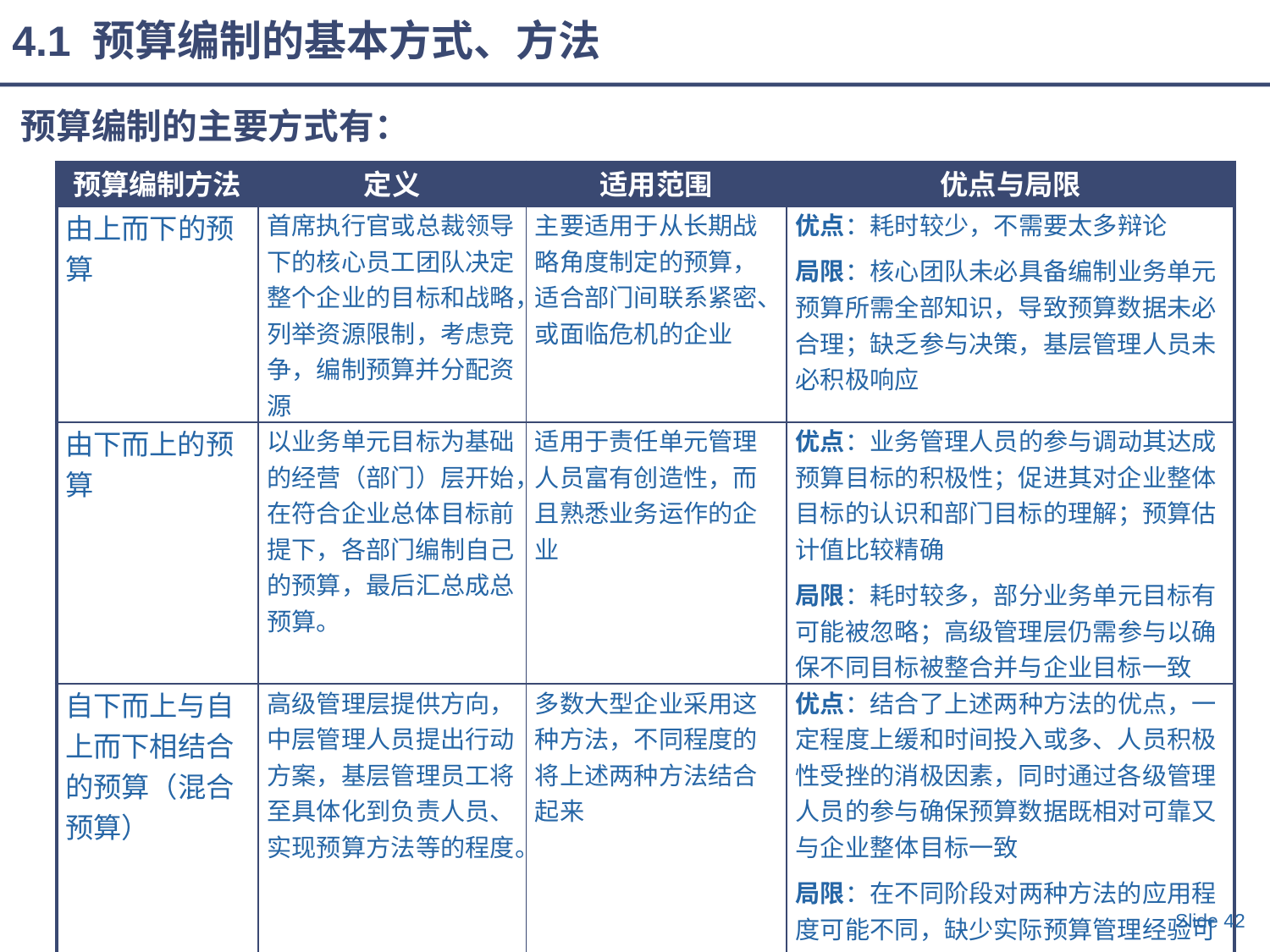

4.1 预算编制的基本方式、方法

预算编制的主要方式有：
| 预算编制方法 | 定义 | 适用范围 | 优点与局限 |
| --- | --- | --- | --- |
| 由上而下的预算 | 首席执行官或总裁领导下的核心员工团队决定整个企业的目标和战略，列举资源限制，考虑竞争，编制预算并分配资源 | 主要适用于从长期战略角度制定的预算，适合部门间联系紧密、或面临危机的企业 | 优点：耗时较少，不需要太多辩论 局限：核心团队未必具备编制业务单元预算所需全部知识，导致预算数据未必合理；缺乏参与决策，基层管理人员未必积极响应 |
| 由下而上的预算 | 以业务单元目标为基础的经营（部门）层开始，在符合企业总体目标前提下，各部门编制自己的预算，最后汇总成总预算。 | 适用于责任单元管理人员富有创造性，而且熟悉业务运作的企业 | 优点：业务管理人员的参与调动其达成预算目标的积极性；促进其对企业整体目标的认识和部门目标的理解；预算估计值比较精确 局限：耗时较多，部分业务单元目标有可能被忽略；高级管理层仍需参与以确保不同目标被整合并与企业目标一致 |
| 自下而上与自上而下相结合的预算（混合预算） | 高级管理层提供方向，中层管理人员提出行动方案，基层管理员工将至具体化到负责人员、实现预算方法等的程度。 | 多数大型企业采用这种方法，不同程度的将上述两种方法结合起来 | 优点：结合了上述两种方法的优点，一定程度上缓和时间投入或多、人员积极性受挫的消极因素，同时通过各级管理人员的参与确保预算数据既相对可靠又与企业整体目标一致 局限：在不同阶段对两种方法的应用程度可能不同，缺少实际预算管理经验可能出现两种方法的优点都不明显的情况 |
Slide 42